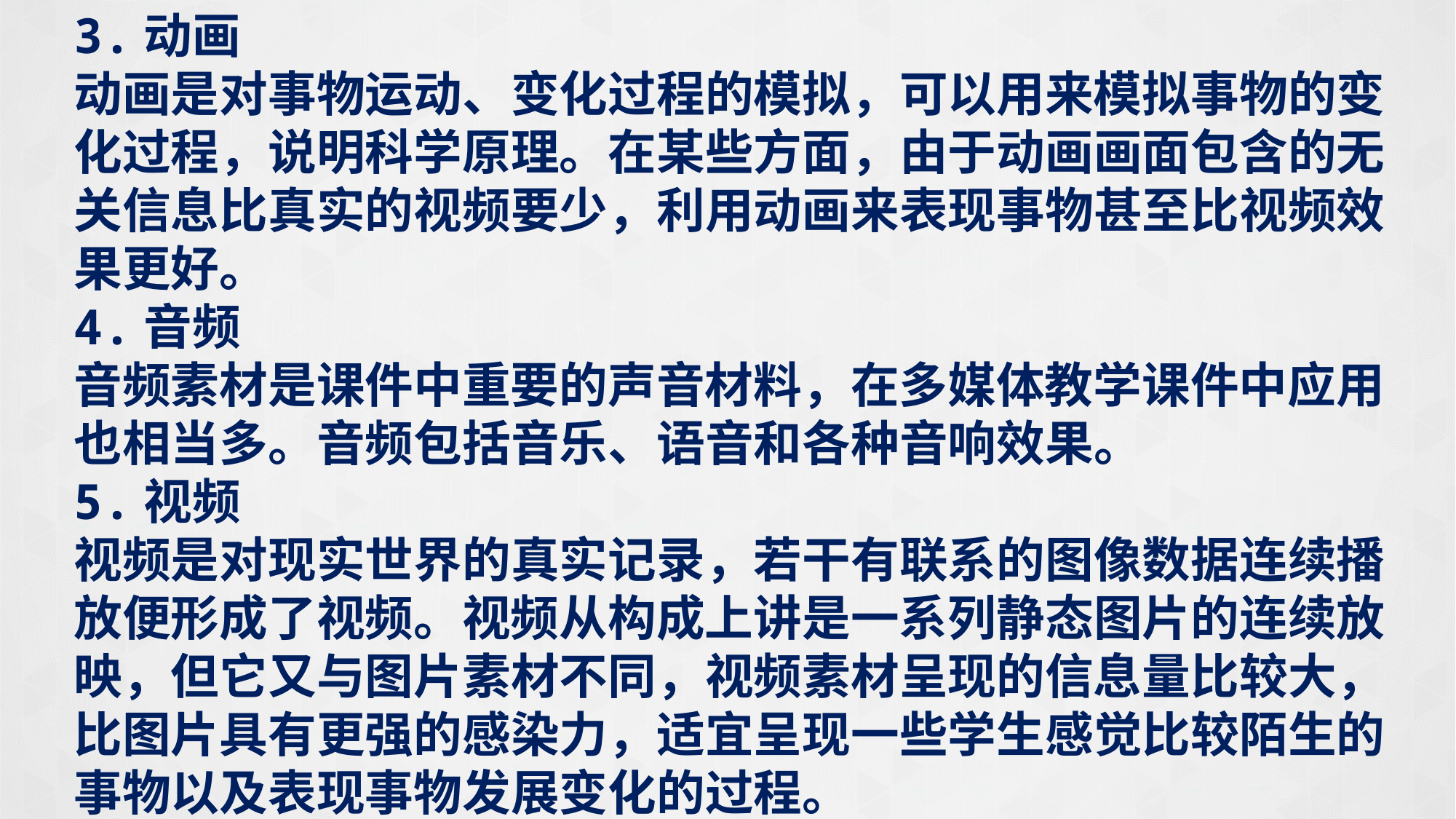

3.动画
动画是对事物运动、变化过程的模拟，可以用来模拟事物的变化过程，说明科学原理。在某些方面，由于动画画面包含的无关信息比真实的视频要少，利用动画来表现事物甚至比视频效果更好。
4.音频
音频素材是课件中重要的声音材料，在多媒体教学课件中应用也相当多。音频包括音乐、语音和各种音响效果。
5.视频
视频是对现实世界的真实记录，若干有联系的图像数据连续播放便形成了视频。视频从构成上讲是一系列静态图片的连续放映，但它又与图片素材不同，视频素材呈现的信息量比较大，比图片具有更强的感染力，适宜呈现一些学生感觉比较陌生的事物以及表现事物发展变化的过程。